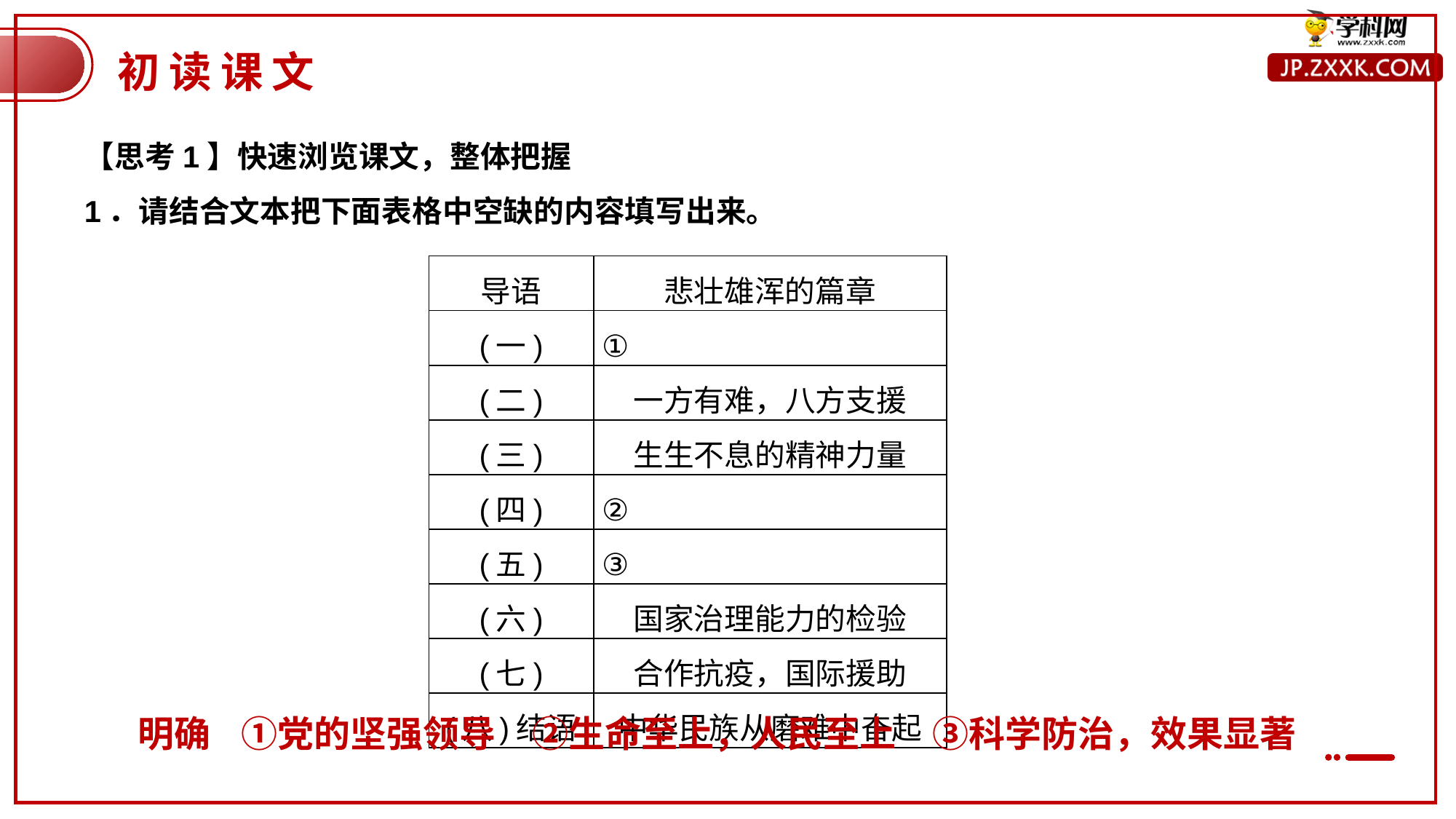

初读课文
【思考1】快速浏览课文，整体把握
1．请结合文本把下面表格中空缺的内容填写出来。
| 导语 | 悲壮雄浑的篇章 |
| --- | --- |
| (一) | ① |
| (二) | 一方有难，八方支援 |
| (三) | 生生不息的精神力量 |
| (四) | ② |
| (五) | ③ |
| (六) | 国家治理能力的检验 |
| (七) | 合作抗疫，国际援助 |
| (八)结语 | 中华民族从磨难中奋起 |
明确   ①党的坚强领导　②生命至上，人民至上　③科学防治，效果显著